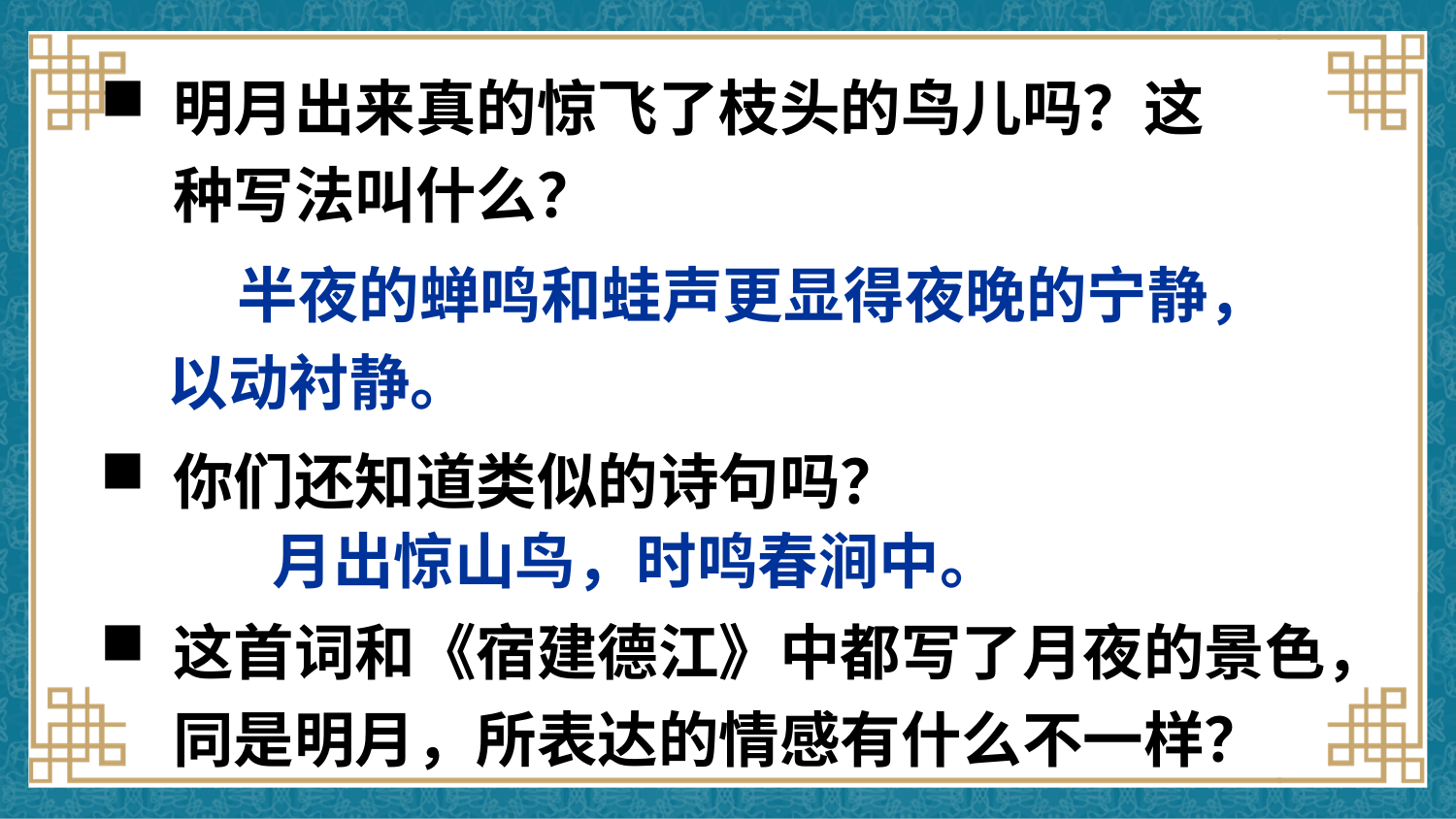

明月出来真的惊飞了枝头的鸟儿吗？这种写法叫什么？
    半夜的蝉鸣和蛙声更显得夜晚的宁静，    以动衬静。
你们还知道类似的诗句吗？
月出惊山鸟，时鸣春涧中。
这首词和《宿建德江》中都写了月夜的景色，同是明月，所表达的情感有什么不一样？